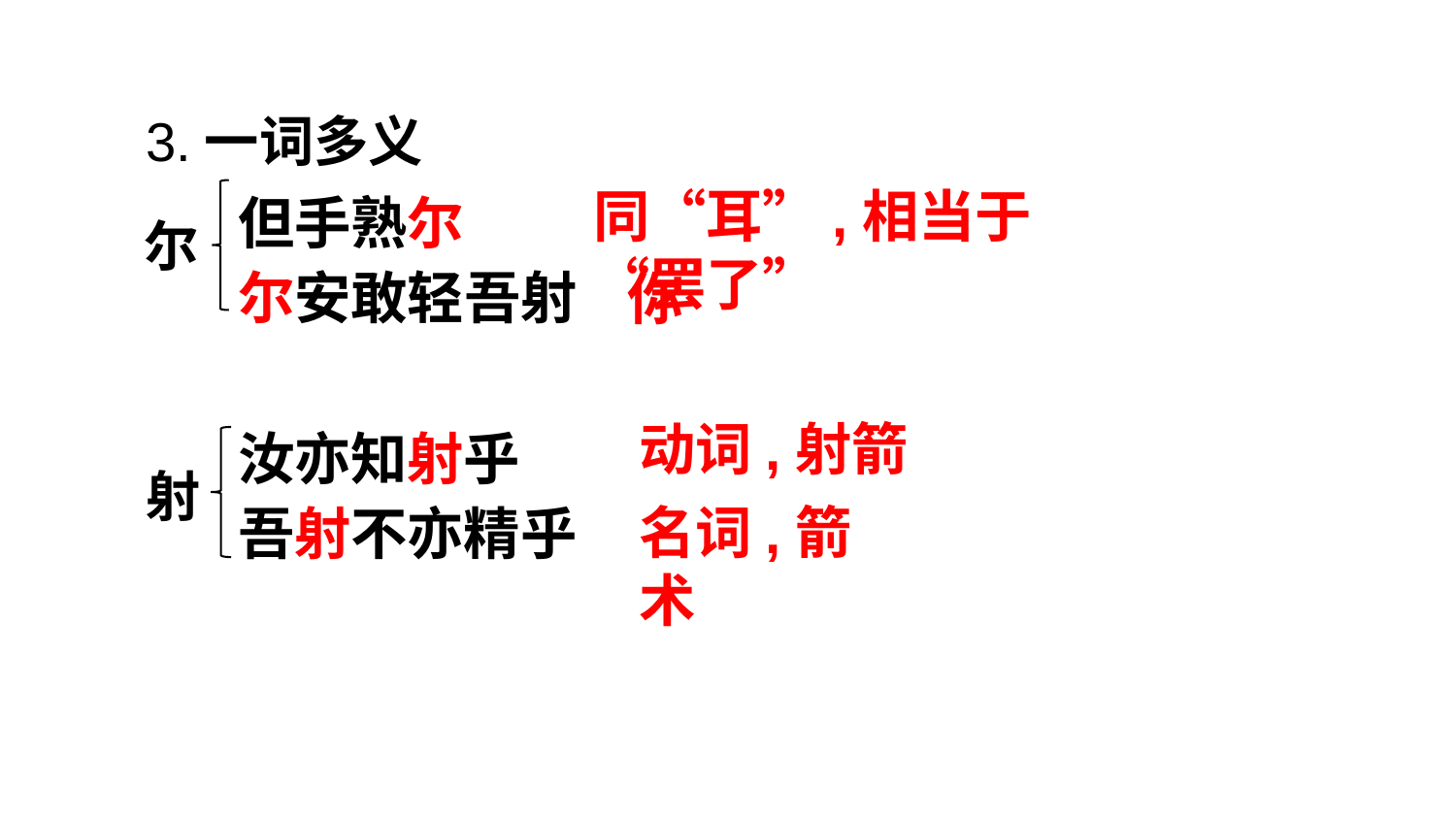

3.一词多义
同“耳”,相当于“罢了”
但手熟尔
尔安敢轻吾射

尔
你
动词,射箭
汝亦知射乎
吾射不亦精乎

射
名词,箭术